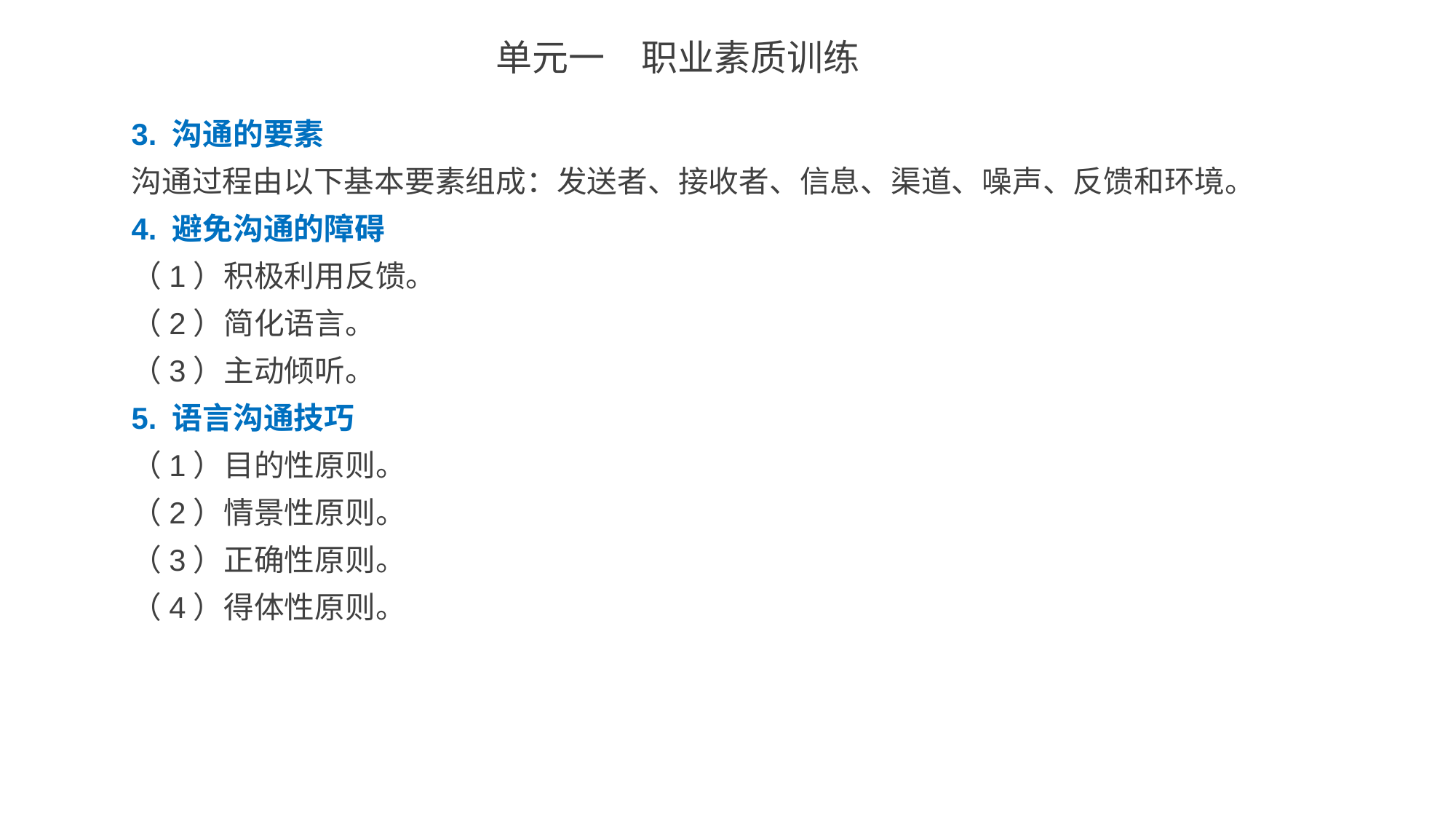

单元一　职业素质训练
3. 沟通的要素
沟通过程由以下基本要素组成：发送者、接收者、信息、渠道、噪声、反馈和环境。
4. 避免沟通的障碍
（1）积极利用反馈。
（2）简化语言。
（3）主动倾听。
5. 语言沟通技巧
（1）目的性原则。
（2）情景性原则。
（3）正确性原则。
（4）得体性原则。